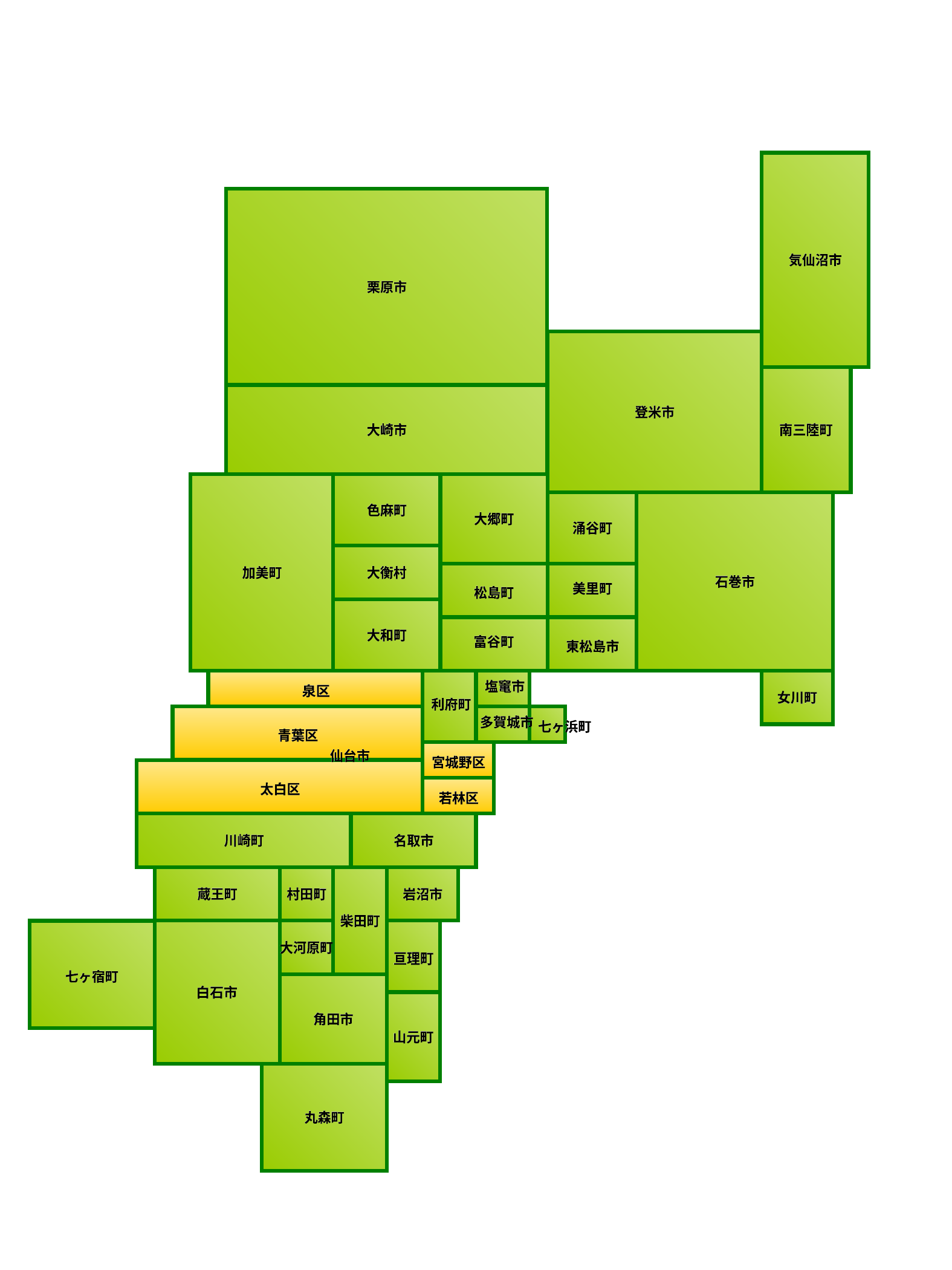

気仙沼市
気仙沼市
栗原市
栗原市
登米市
登米市
大崎市
大崎市
南三陸町
南三陸町
色麻町
色麻町
大郷町
大郷町
涌谷町
涌谷町
加美町
加美町
大衡村
大衡村
石巻市
石巻市
美里町
美里町
松島町
松島町
大和町
大和町
富谷町
富谷町
東松島市
東松島市

塩竃市
塩竃市
泉区
泉区
女川町
女川町
利府町
利府町
多賀城市
多賀城市
七ヶ浜町
七ヶ浜町
青葉区
青葉区
仙台市
仙台市
宮城野区
宮城野区
太白区
太白区
若林区
若林区
川崎町
川崎町
名取市
名取市
蔵王町
蔵王町
村田町
村田町
岩沼市
岩沼市
柴田町
柴田町
大河原町
大河原町
亘理町
亘理町
七ヶ宿町
七ヶ宿町
白石市
白石市
角田市
角田市
山元町
山元町
丸森町
丸森町